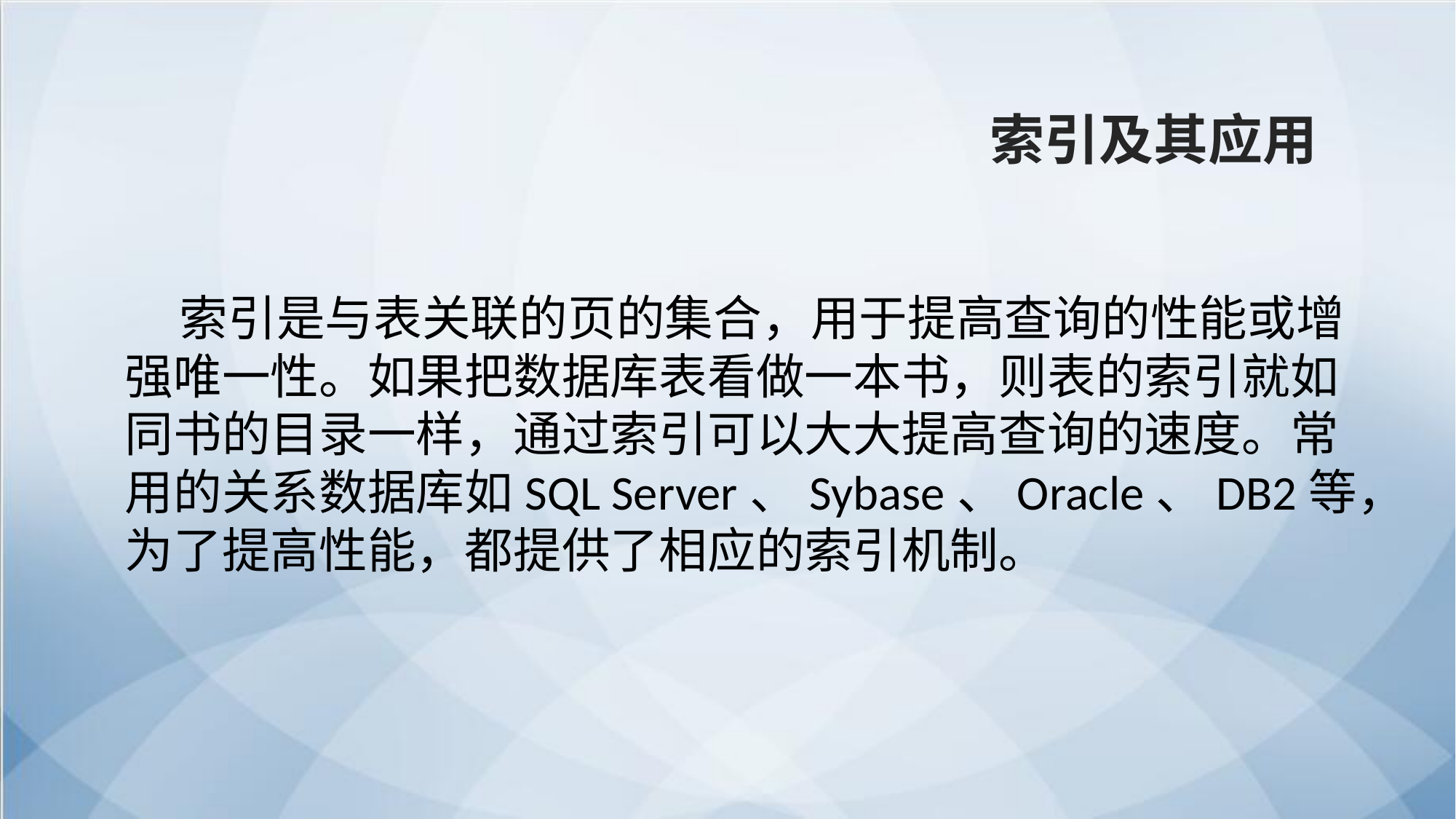

索引及其应用
索引是与表关联的页的集合，用于提高查询的性能或增强唯一性。如果把数据库表看做一本书，则表的索引就如同书的目录一样，通过索引可以大大提高查询的速度。常用的关系数据库如SQL Server、Sybase、Oracle、DB2等，为了提高性能，都提供了相应的索引机制。